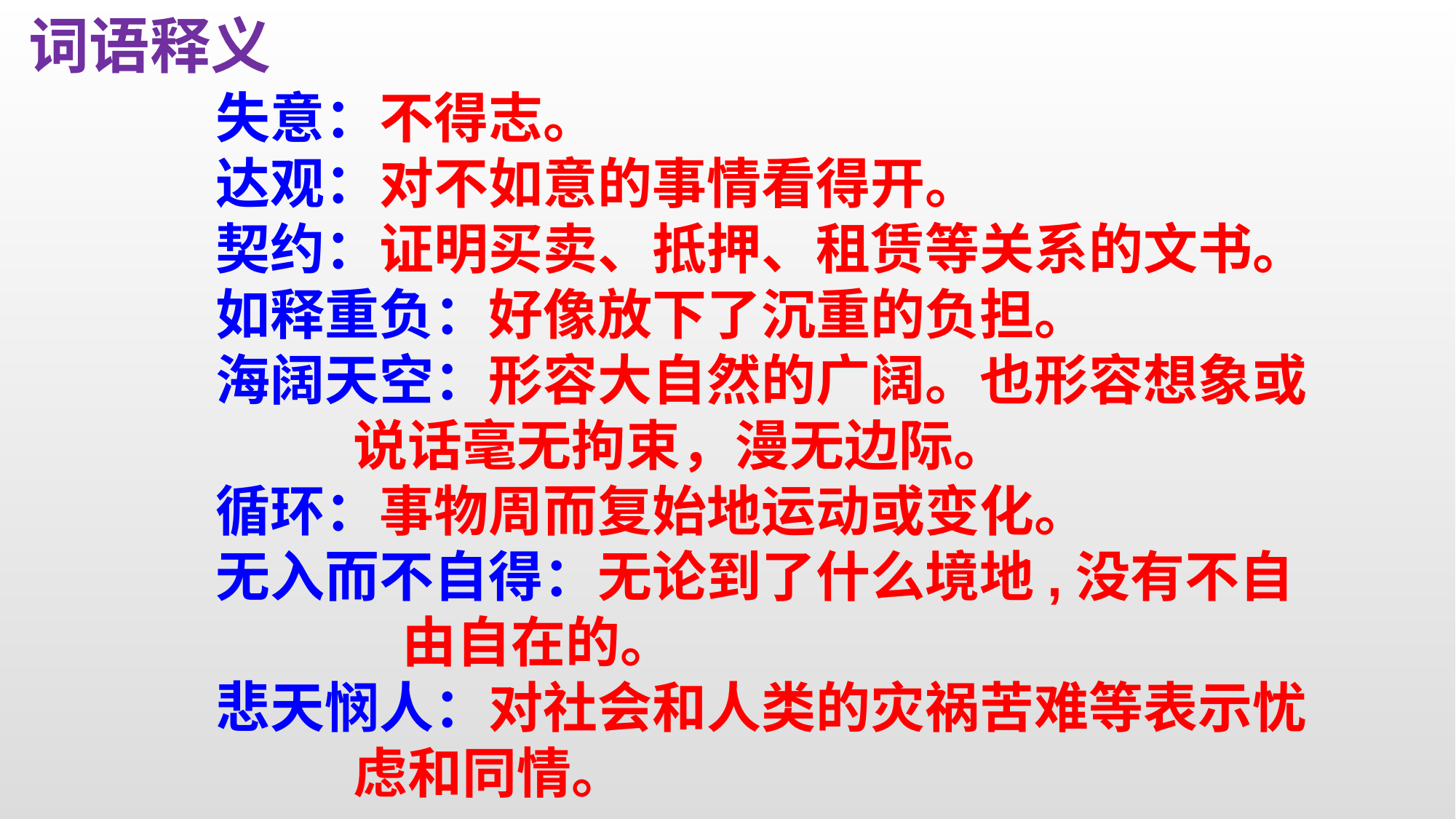

词语释义
失意：不得志。
达观：对不如意的事情看得开。
契约：证明买卖、抵押、租赁等关系的文书。
如释重负：好像放下了沉重的负担。
海阔天空：形容大自然的广阔。也形容想象或
          说话毫无拘束，漫无边际。
循环：事物周而复始地运动或变化。
无入而不自得：无论到了什么境地,没有不自
              由自在的。
悲天悯人：对社会和人类的灾祸苦难等表示忧
          虑和同情。